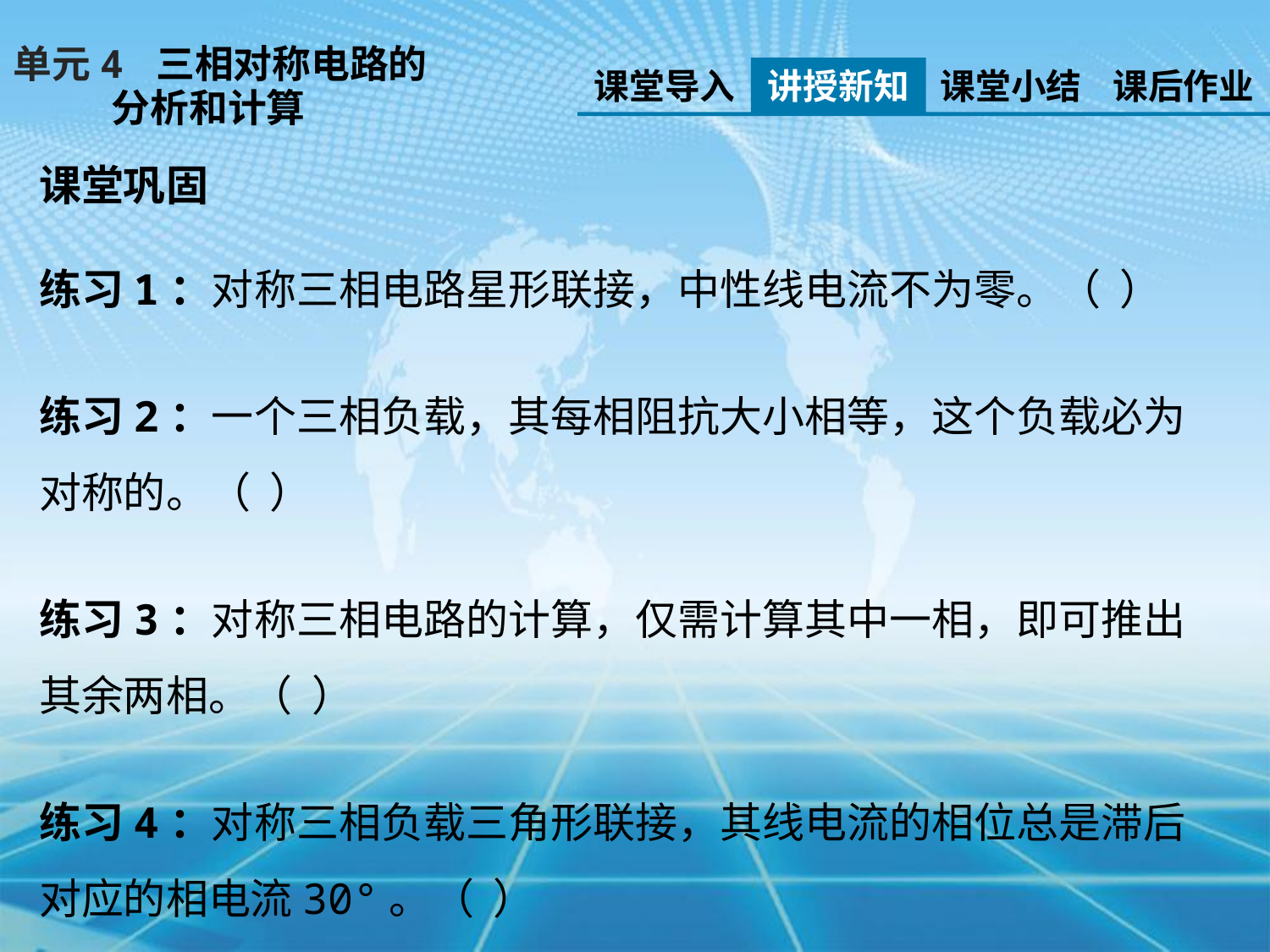

单元4 三相对称电路的
          分析和计算
课堂导入
讲授新知
课堂小结
课后作业
课堂巩固
练习1：对称三相电路星形联接，中性线电流不为零。（  ）

练习2：一个三相负载，其每相阻抗大小相等，这个负载必为对称的。（  ）

练习3：对称三相电路的计算，仅需计算其中一相，即可推出其余两相。（  ）

练习4：对称三相负载三角形联接，其线电流的相位总是滞后对应的相电流30°。（  ）